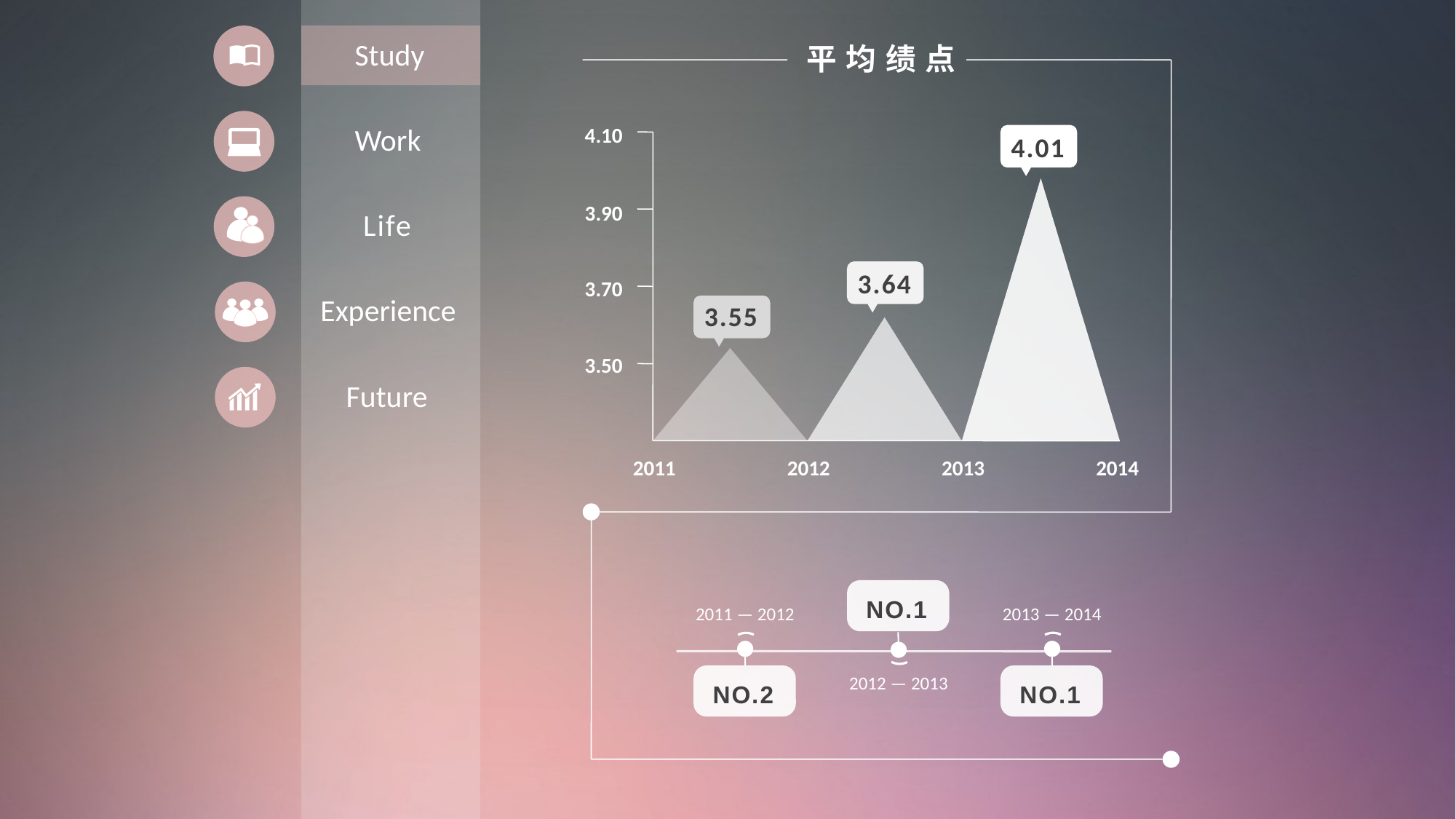

Study
平均绩点

Work
4.10

3.90
3.70

3.50

2011
2012
2013
2014

4.01

Life

3.64

Experience
3.55

Future

NO.1

NO.2
NO.1
2011 — 2012
2013 — 2014
2012 — 2013